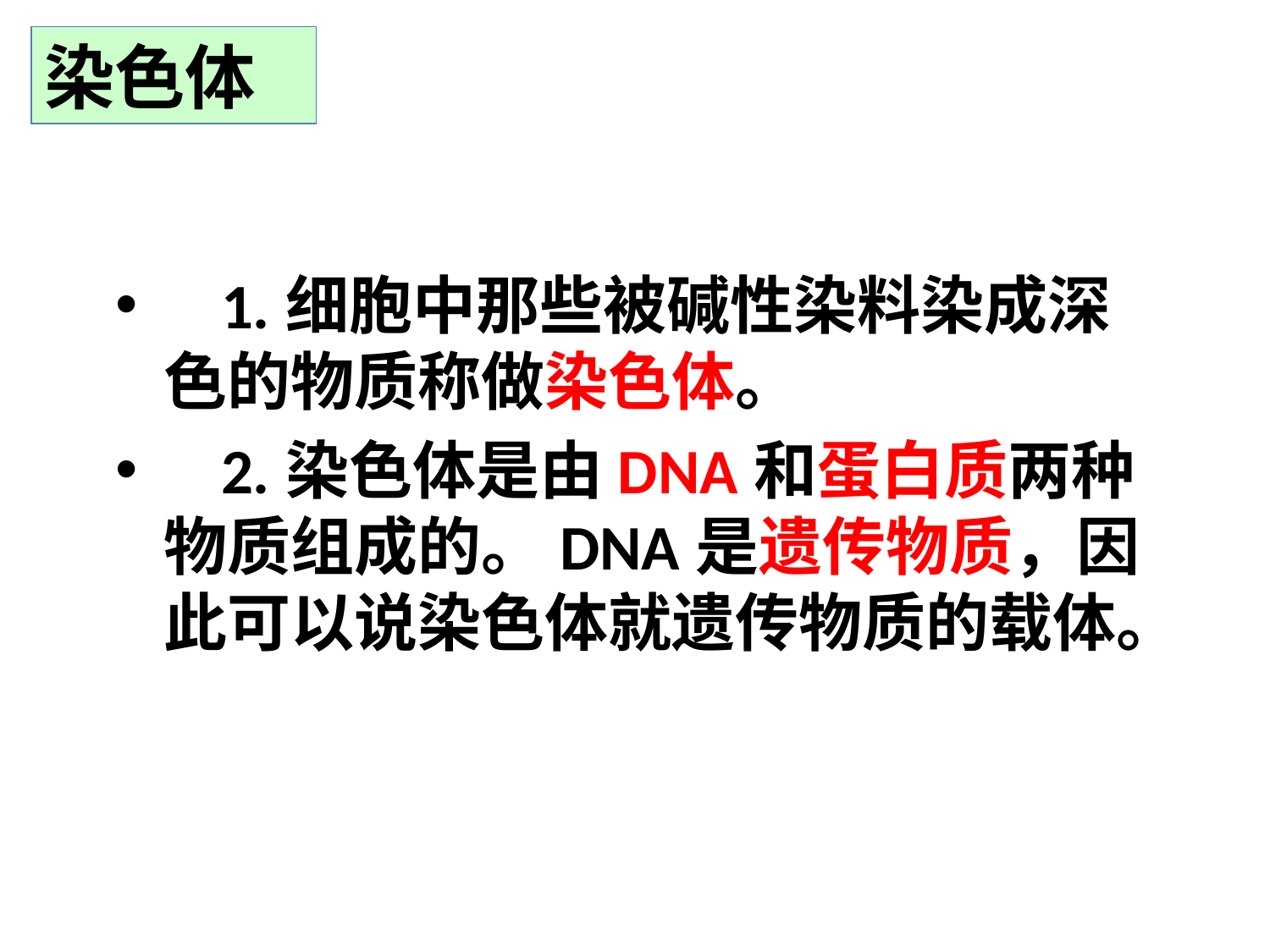

染色体
    1.细胞中那些被碱性染料染成深色的物质称做染色体。
    2.染色体是由DNA和蛋白质两种物质组成的。DNA是遗传物质，因此可以说染色体就遗传物质的载体。